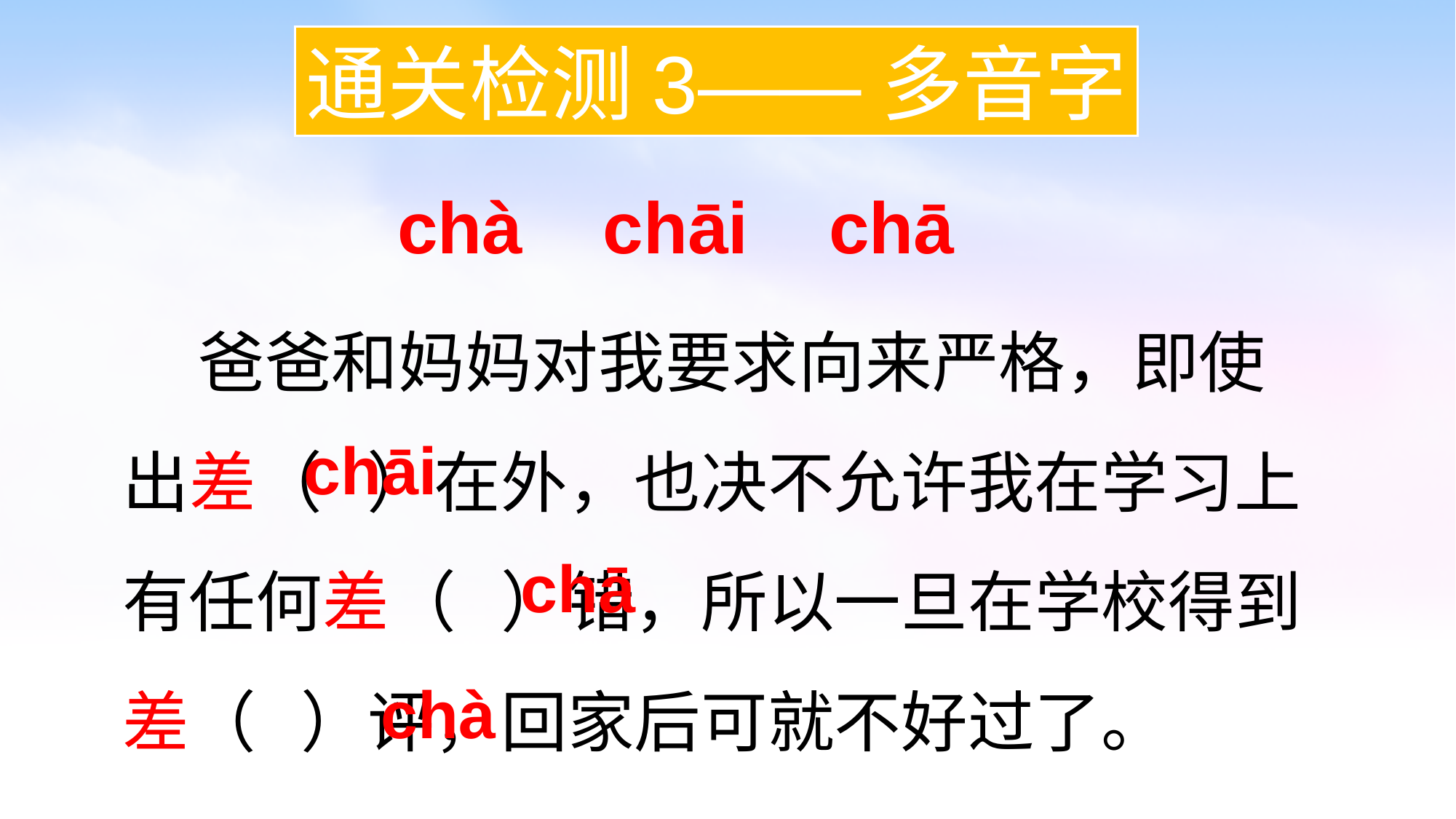

通关检测3——多音字
chà    chāi    chā
    爸爸和妈妈对我要求向来严格，即使出差（   ）在外，也决不允许我在学习上有任何差（   ）错，所以一旦在学校得到差（   ）评，回家后可就不好过了。
chāi
chā
chà